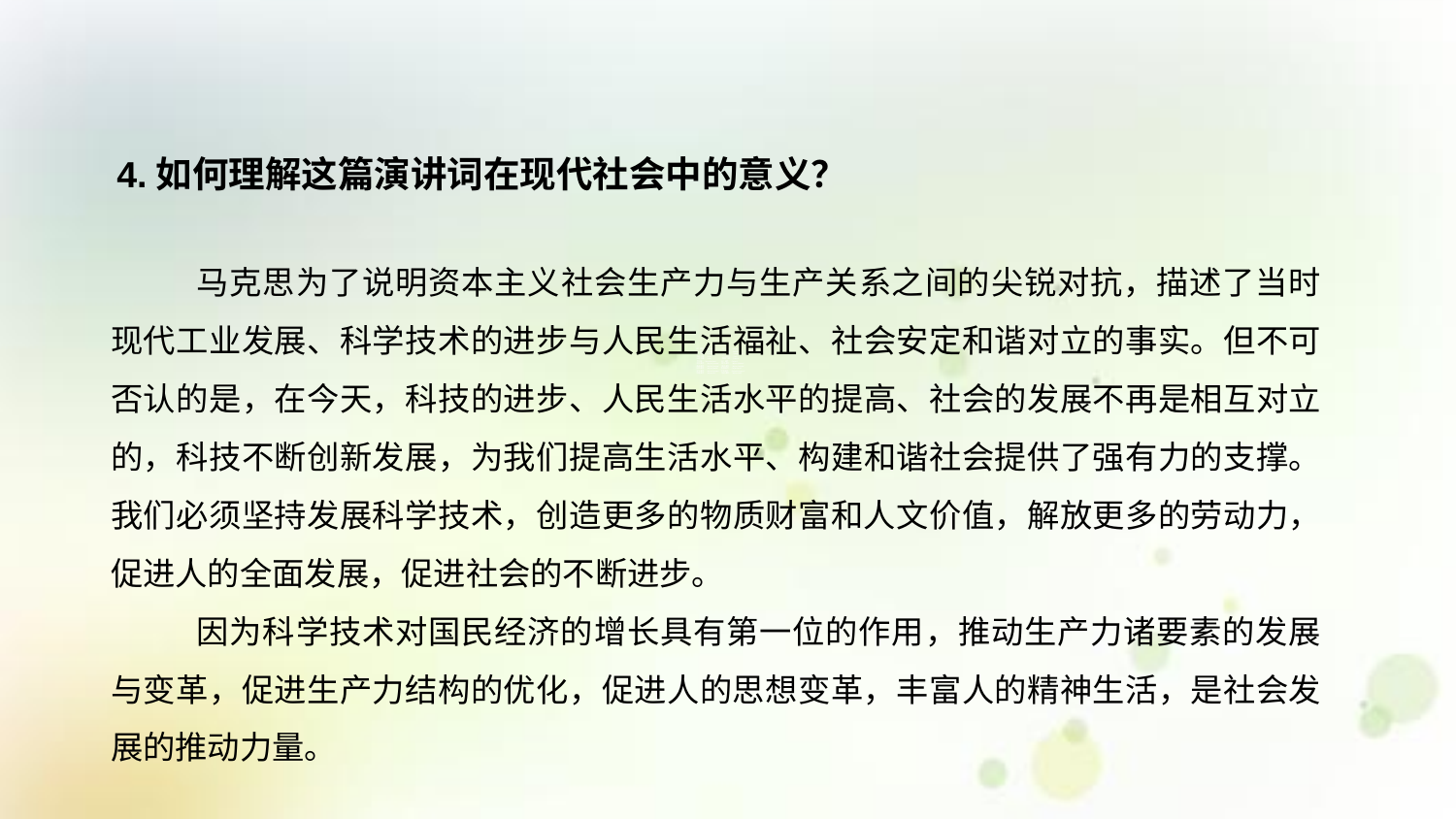

4.如何理解这篇演讲词在现代社会中的意义？
马克思为了说明资本主义社会生产力与生产关系之间的尖锐对抗，描述了当时现代工业发展、科学技术的进步与人民生活福祉、社会安定和谐对立的事实。但不可否认的是，在今天，科技的进步、人民生活水平的提高、社会的发展不再是相互对立的，科技不断创新发展，为我们提高生活水平、构建和谐社会提供了强有力的支撑。我们必须坚持发展科学技术，创造更多的物质财富和人文价值，解放更多的劳动力，促进人的全面发展，促进社会的不断进步。
因为科学技术对国民经济的增长具有第一位的作用，推动生产力诸要素的发展与变革，促进生产力结构的优化，促进人的思想变革，丰富人的精神生活，是社会发展的推动力量。